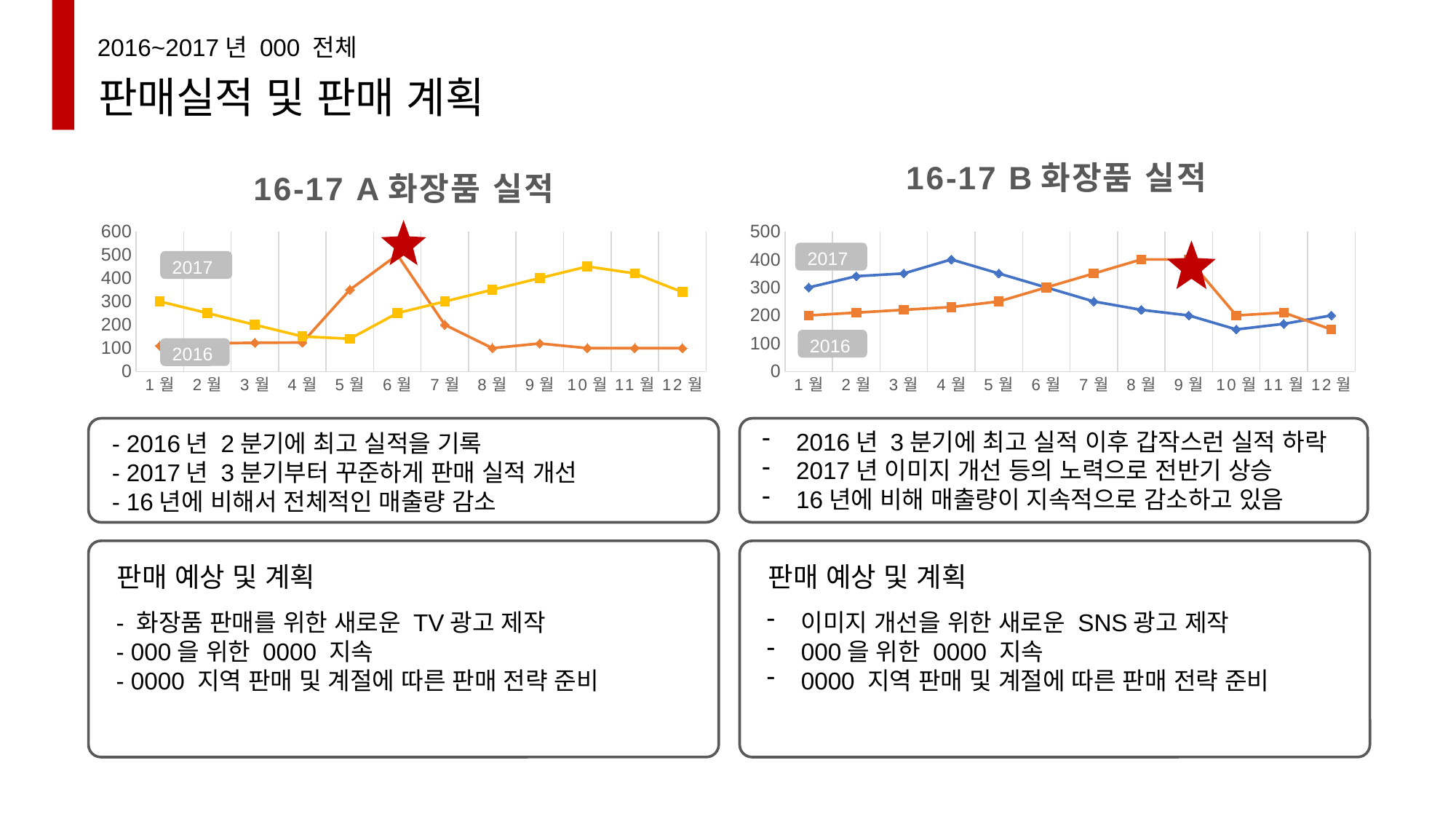

2016~2017년 000 전체
판매실적 및 판매 계획

### Chart: 16-17 A화장품 실적

| Category | 계열 1 | 계열 2 |
|---|---|---|
| 1월 | 110.0 | 300.0 |
| 2월 | 120.0 | 250.0 |
| 3월 | 123.0 | 200.0 |
| 4월 | 124.0 | 150.0 |
| 5월 | 350.0 | 140.0 |
| 6월 | 500.0 | 250.0 |
| 7월 | 200.0 | 300.0 |
| 8월 | 100.0 | 350.0 |
| 9월 | 120.0 | 400.0 |
| 10월 | 100.0 | 450.0 |
| 11월 | 100.0 | 420.0 |
| 12월 | 100.0 | 340.0 |

### Chart: 16-17 B화장품 실적

| Category | 계열 1 | 계열 2 |
|---|---|---|
| 1월 | 300.0 | 200.0 |
| 2월 | 340.0 | 210.0 |
| 3월 | 350.0 | 220.0 |
| 4월 | 400.0 | 230.0 |
| 5월 | 350.0 | 250.0 |
| 6월 | 300.0 | 300.0 |
| 7월 | 250.0 | 350.0 |
| 8월 | 220.0 | 400.0 |
| 9월 | 200.0 | 400.0 |
| 10월 | 150.0 | 200.0 |
| 11월 | 170.0 | 210.0 |
| 12월 | 200.0 | 150.0 |

2016년 3분기에 최고 실적 이후 갑작스런 실적 하락
2017년 이미지 개선 등의 노력으로 전반기 상승
16년에 비해 매출량이 지속적으로 감소하고 있음
- 2016년 2분기에 최고 실적을 기록
- 2017년 3분기부터 꾸준하게 판매 실적 개선
- 16년에 비해서 전체적인 매출량 감소

판매 예상 및 계획
판매 예상 및 계획
- 화장품 판매를 위한 새로운 TV광고 제작
- 000을 위한 0000 지속
- 0000 지역 판매 및 계절에 따른 판매 전략 준비
이미지 개선을 위한 새로운 SNS광고 제작
000을 위한 0000 지속
0000 지역 판매 및 계절에 따른 판매 전략 준비